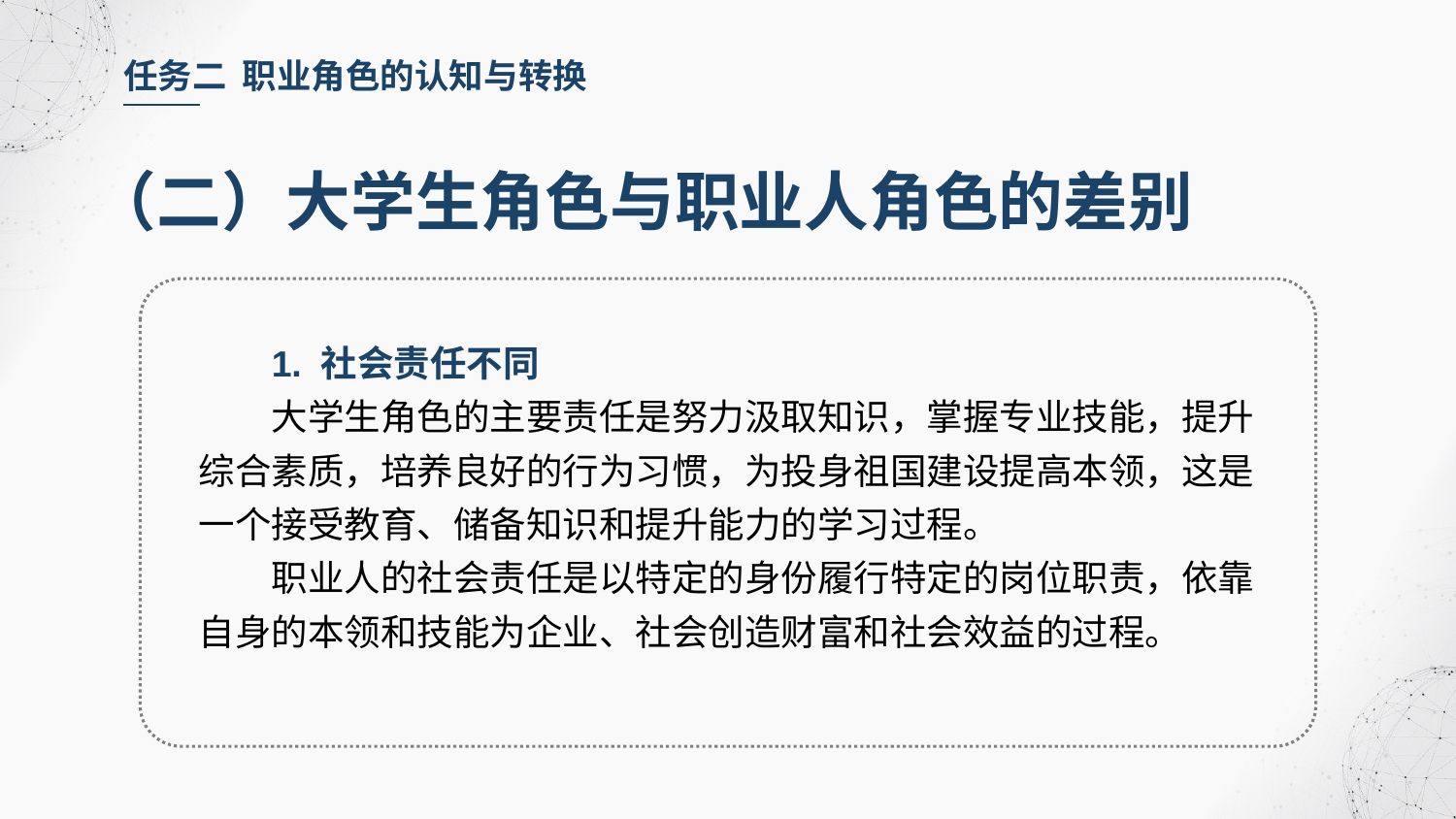

任务二  职业角色的认知与转换
（二）大学生角色与职业人角色的差别

1. 社会责任不同
大学生角色的主要责任是努力汲取知识，掌握专业技能，提升综合素质，培养良好的行为习惯，为投身祖国建设提高本领，这是一个接受教育、储备知识和提升能力的学习过程。
职业人的社会责任是以特定的身份履行特定的岗位职责，依靠自身的本领和技能为企业、社会创造财富和社会效益的过程。